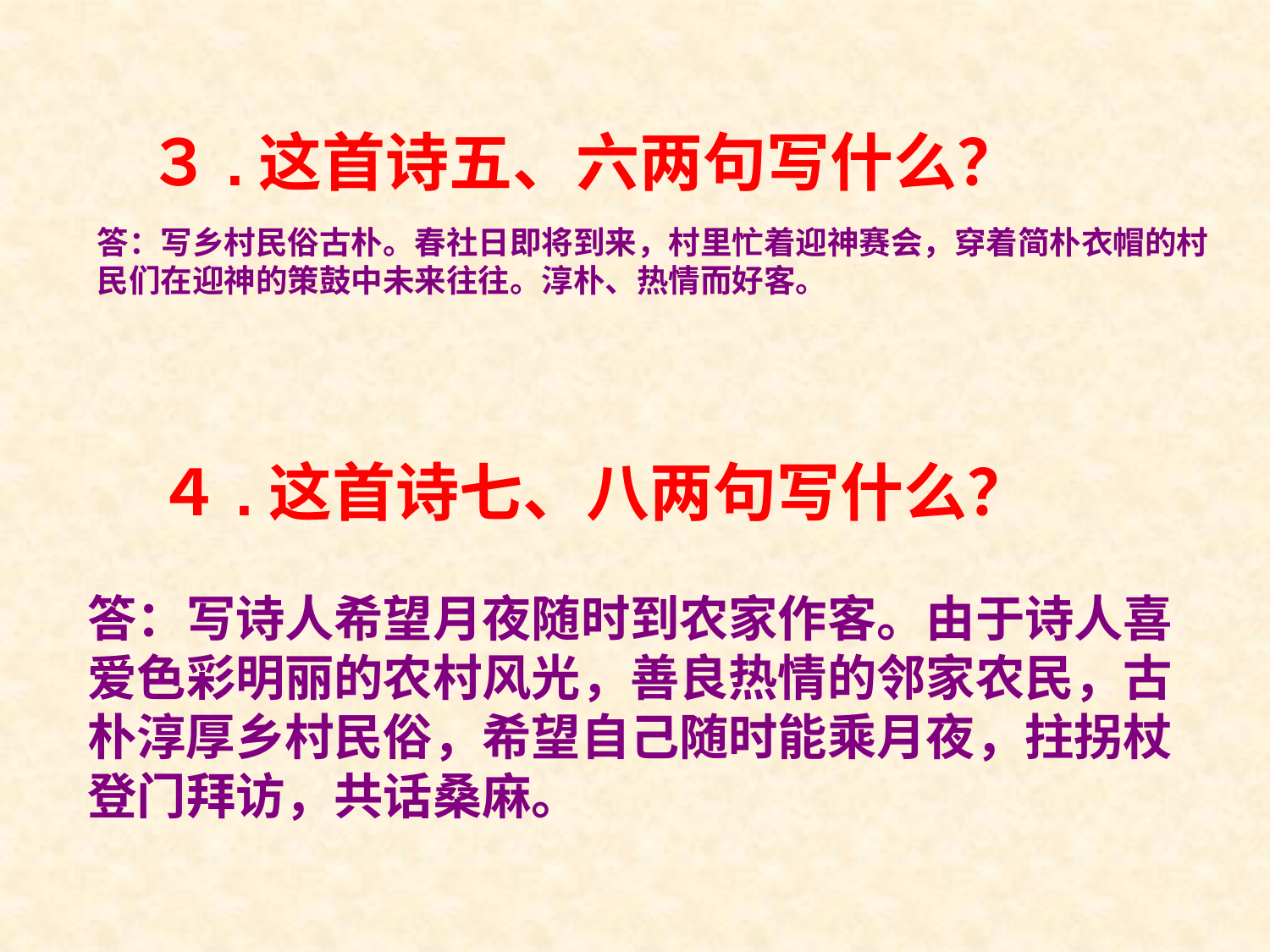

３.这首诗五、六两句写什么？
答：写乡村民俗古朴。春社日即将到来，村里忙着迎神赛会，穿着简朴衣帽的村民们在迎神的策鼓中未来往往。淳朴、热情而好客。
４.这首诗七、八两句写什么？
# 答：写诗人希望月夜随时到农家作客。由于诗人喜爱色彩明丽的农村风光，善良热情的邻家农民，古朴淳厚乡村民俗，希望自己随时能乘月夜，拄拐杖登门拜访，共话桑麻。